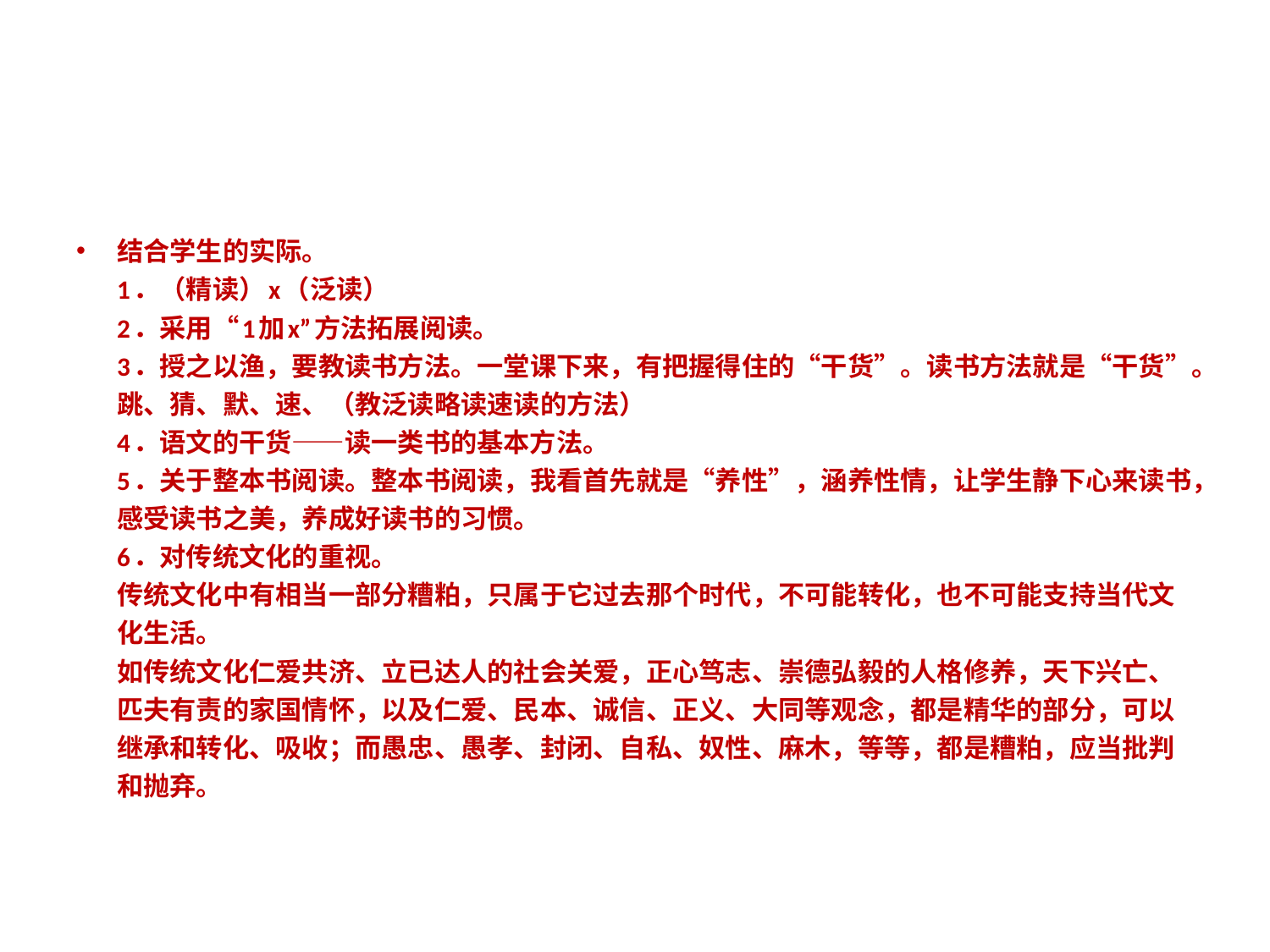

#
结合学生的实际。
1．（精读）x（泛读）
2．采用“1加x”方法拓展阅读。
3．授之以渔，要教读书方法。一堂课下来，有把握得住的“干货”。读书方法就是“干货”。跳、猜、默、速、（教泛读略读速读的方法）
4．语文的干货——读一类书的基本方法。
5．关于整本书阅读。整本书阅读，我看首先就是“养性”，涵养性情，让学生静下心来读书，感受读书之美，养成好读书的习惯。
6．对传统文化的重视。
传统文化中有相当一部分糟粕，只属于它过去那个时代，不可能转化，也不可能支持当代文化生活。
如传统文化仁爱共济、立已达人的社会关爱，正心笃志、崇德弘毅的人格修养，天下兴亡、匹夫有责的家国情怀，以及仁爱、民本、诚信、正义、大同等观念，都是精华的部分，可以继承和转化、吸收；而愚忠、愚孝、封闭、自私、奴性、麻木，等等，都是糟粕，应当批判和抛弃。